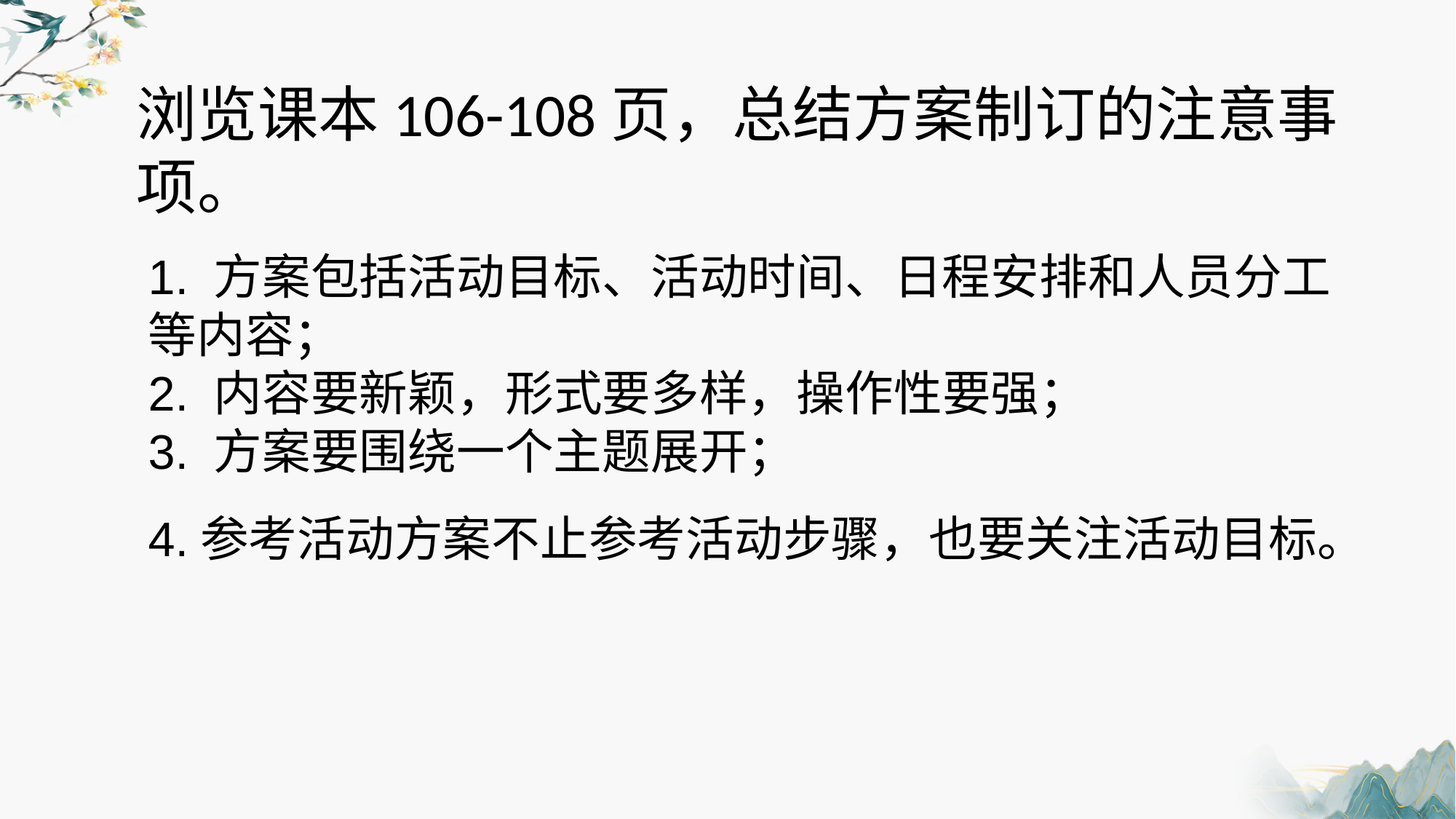

浏览课本106-108页，总结方案制订的注意事项。
1. 方案包括活动目标、活动时间、日程安排和人员分工等内容；2. 内容要新颖，形式要多样，操作性要强；3. 方案要围绕一个主题展开；4.参考活动方案不止参考活动步骤，也要关注活动目标。